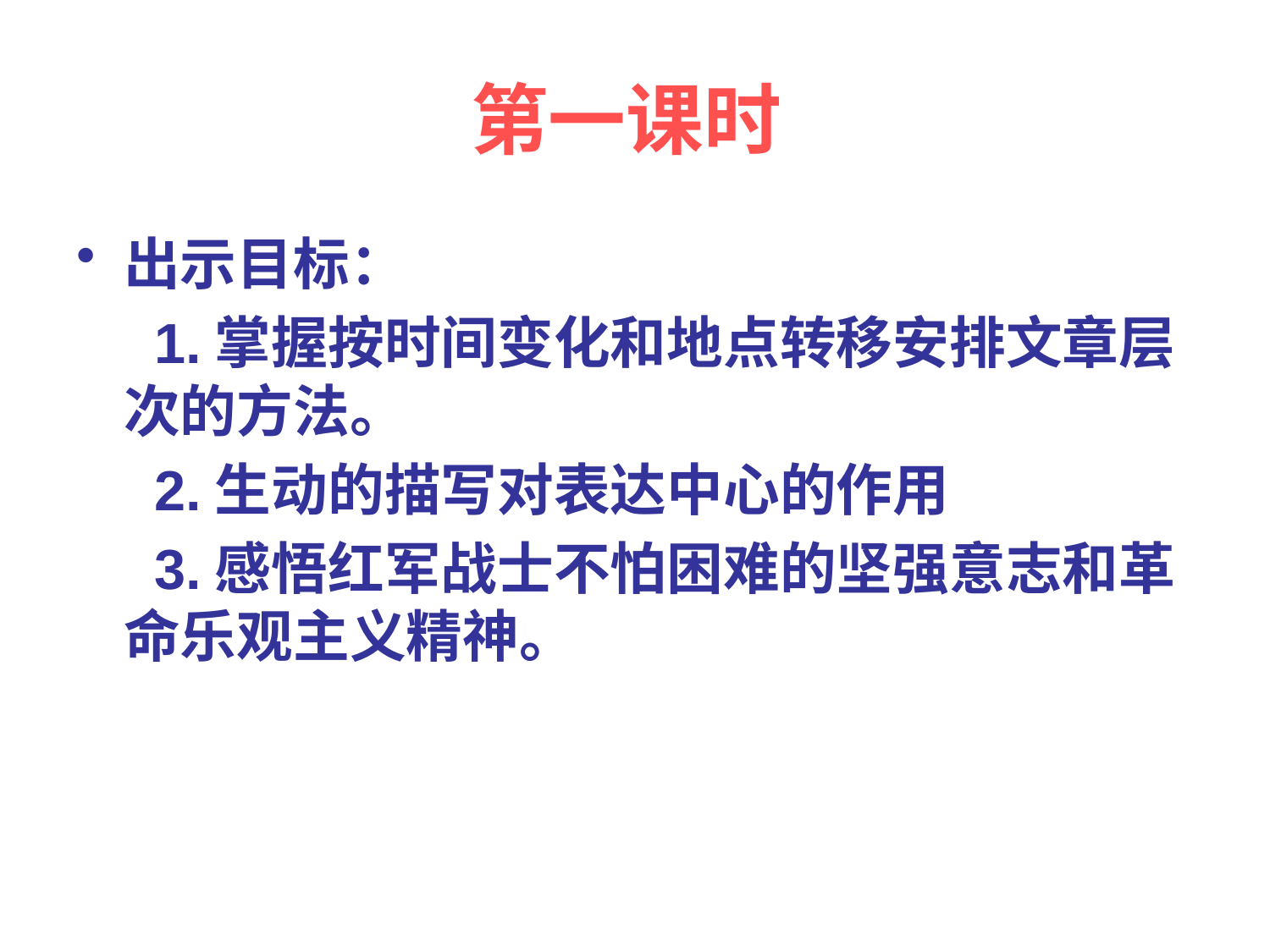

# 第一课时
出示目标：
     1.掌握按时间变化和地点转移安排文章层次的方法。
     2.生动的描写对表达中心的作用
     3.感悟红军战士不怕困难的坚强意志和革命乐观主义精神。